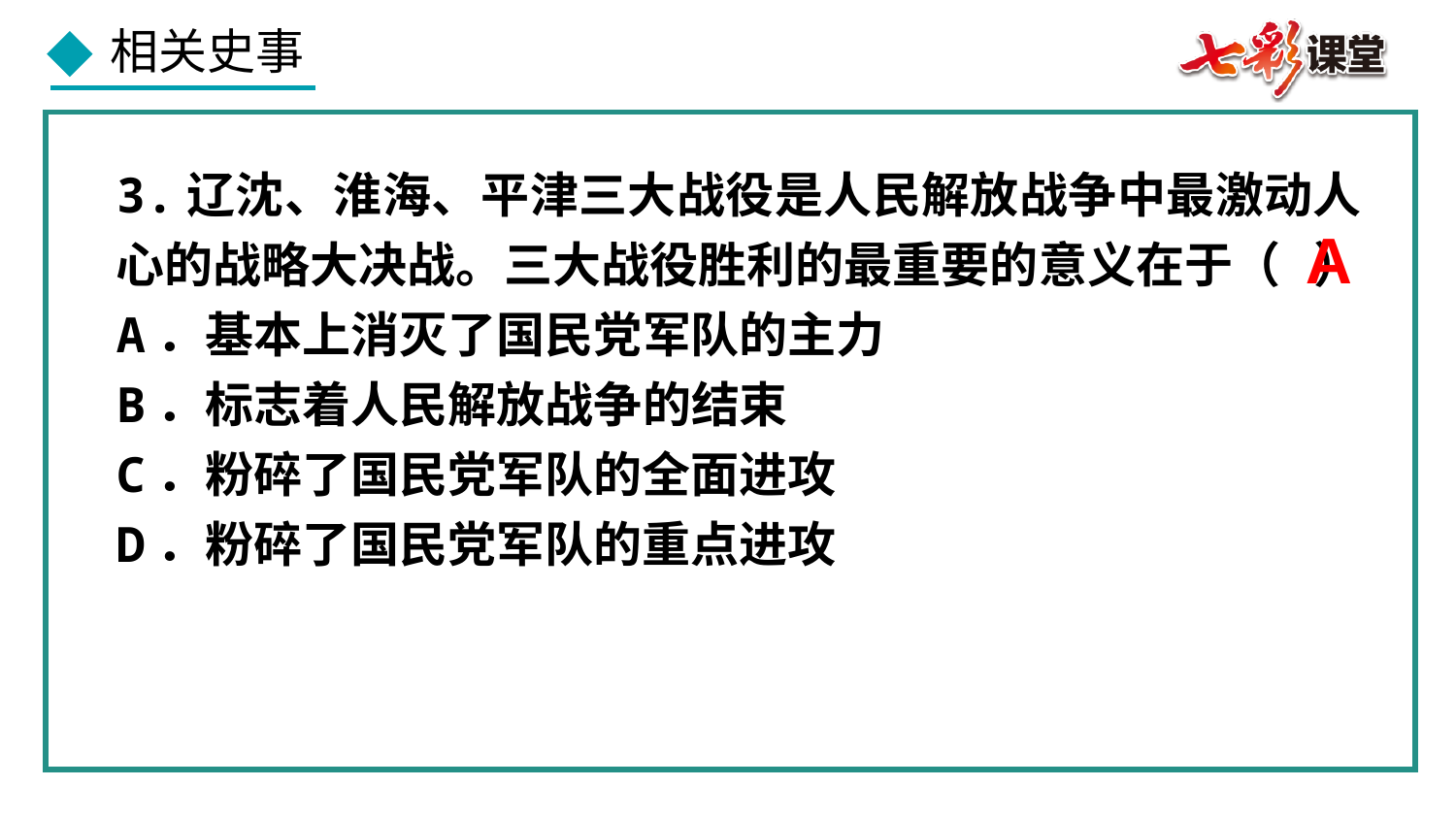

3.辽沈、淮海、平津三大战役是人民解放战争中最激动人心的战略大决战。三大战役胜利的最重要的意义在于（   ）
A．基本上消灭了国民党军队的主力
B．标志着人民解放战争的结束
C．粉碎了国民党军队的全面进攻
D．粉碎了国民党军队的重点进攻
A